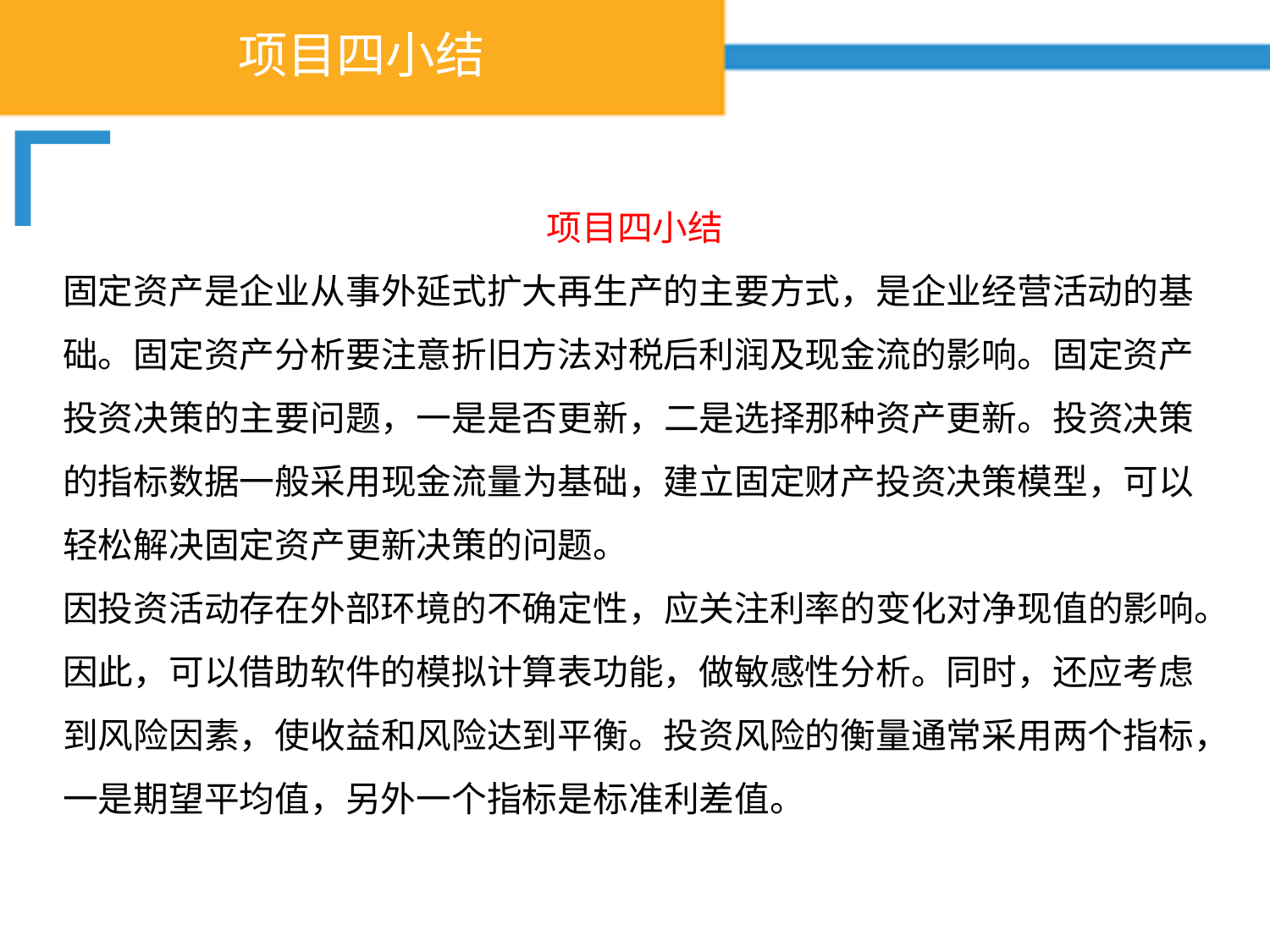

# 项目四小结

项目四小结
固定资产是企业从事外延式扩大再生产的主要方式，是企业经营活动的基础。固定资产分析要注意折旧方法对税后利润及现金流的影响。固定资产投资决策的主要问题，一是是否更新，二是选择那种资产更新。投资决策的指标数据一般采用现金流量为基础，建立固定财产投资决策模型，可以轻松解决固定资产更新决策的问题。
因投资活动存在外部环境的不确定性，应关注利率的变化对净现值的影响。因此，可以借助软件的模拟计算表功能，做敏感性分析。同时，还应考虑到风险因素，使收益和风险达到平衡。投资风险的衡量通常采用两个指标，一是期望平均值，另外一个指标是标准利差值。